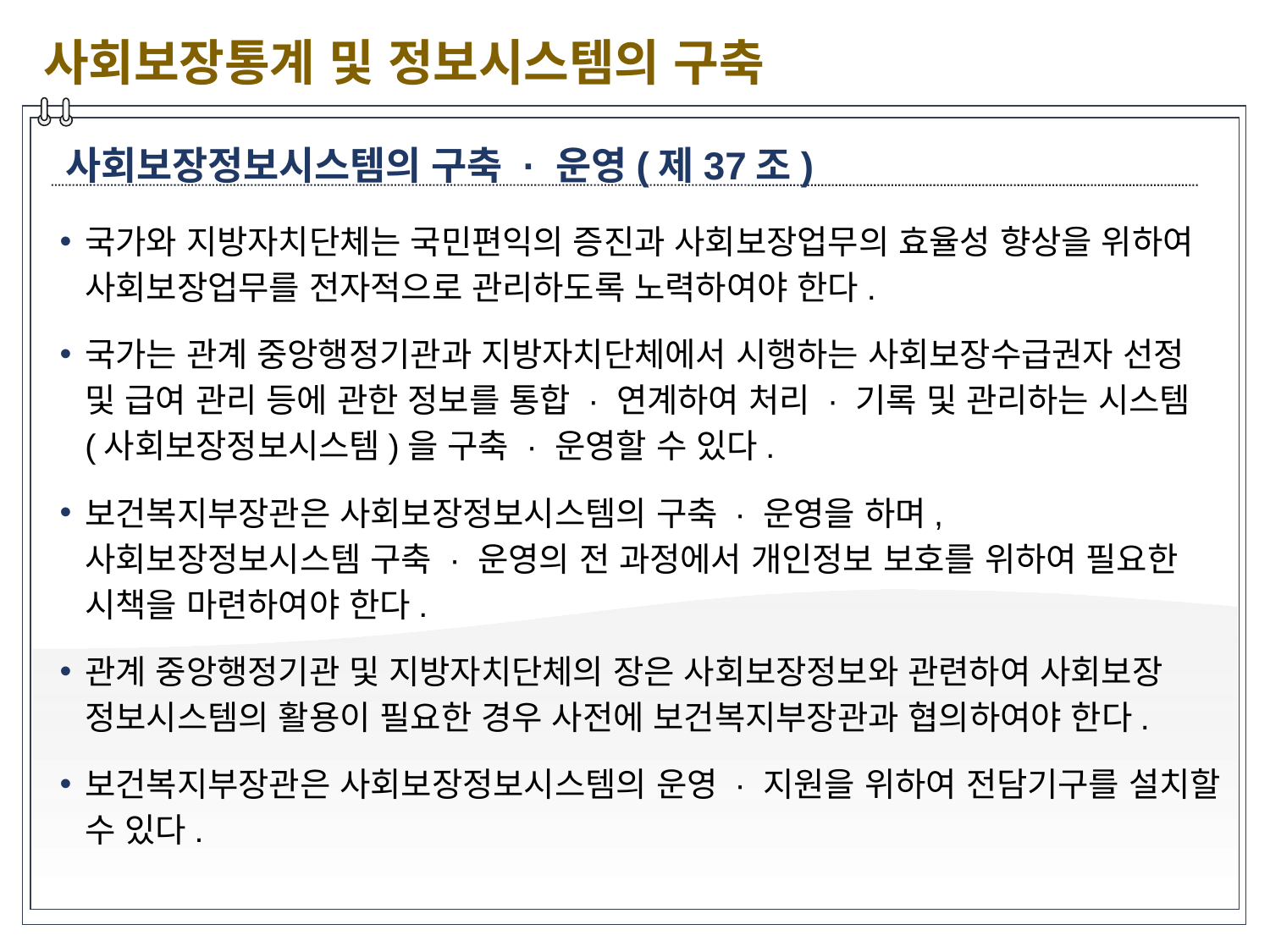

사회보장통계 및 정보시스템의 구축

사회보장정보시스템의 구축 · 운영(제37조)

국가와 지방자치단체는 국민편익의 증진과 사회보장업무의 효율성 향상을 위하여 사회보장업무를 전자적으로 관리하도록 노력하여야 한다.
국가는 관계 중앙행정기관과 지방자치단체에서 시행하는 사회보장수급권자 선정 및 급여 관리 등에 관한 정보를 통합 · 연계하여 처리 · 기록 및 관리하는 시스템(사회보장정보시스템)을 구축 · 운영할 수 있다.
보건복지부장관은 사회보장정보시스템의 구축 · 운영을 하며, 사회보장정보시스템 구축 · 운영의 전 과정에서 개인정보 보호를 위하여 필요한 시책을 마련하여야 한다.
관계 중앙행정기관 및 지방자치단체의 장은 사회보장정보와 관련하여 사회보장 정보시스템의 활용이 필요한 경우 사전에 보건복지부장관과 협의하여야 한다.
보건복지부장관은 사회보장정보시스템의 운영 · 지원을 위하여 전담기구를 설치할 수 있다.